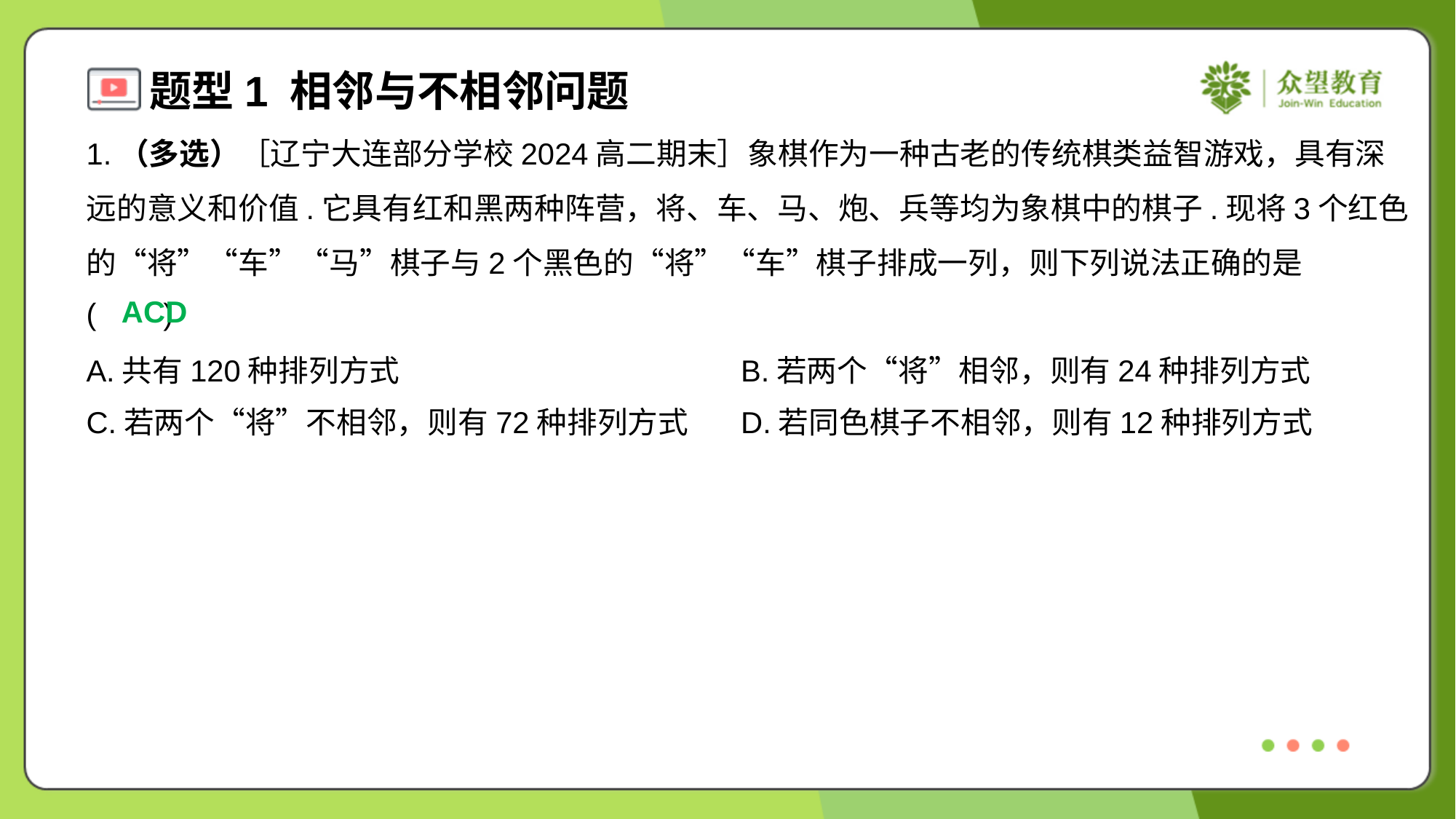

1.（多选）［辽宁大连部分学校2024高二期末］象棋作为一种古老的传统棋类益智游戏，具有深
远的意义和价值.它具有红和黑两种阵营，将、车、马、炮、兵等均为象棋中的棋子.现将3个红色
的“将”“车”“马”棋子与2个黑色的“将”“车”棋子排成一列，则下列说法正确的是
(        )
ACD
A.共有120种排列方式	B.若两个“将”相邻，则有24种排列方式
C.若两个“将”不相邻，则有72种排列方式	D.若同色棋子不相邻，则有12种排列方式